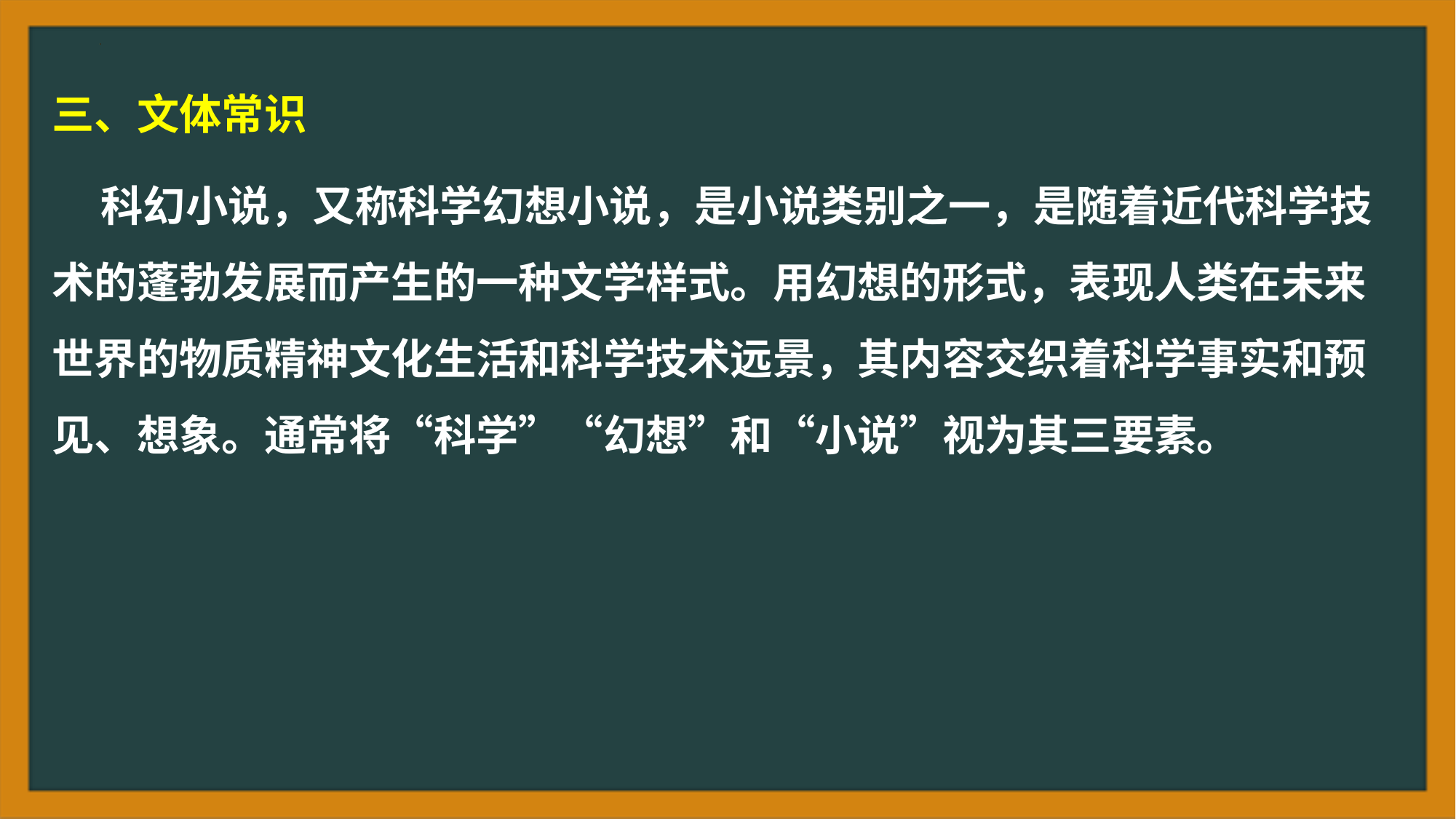

三、文体常识
    科幻小说，又称科学幻想小说，是小说类别之一，是随着近代科学技术的蓬勃发展而产生的一种文学样式。用幻想的形式，表现人类在未来世界的物质精神文化生活和科学技术远景，其内容交织着科学事实和预见、想象。通常将“科学”“幻想”和“小说”视为其三要素。